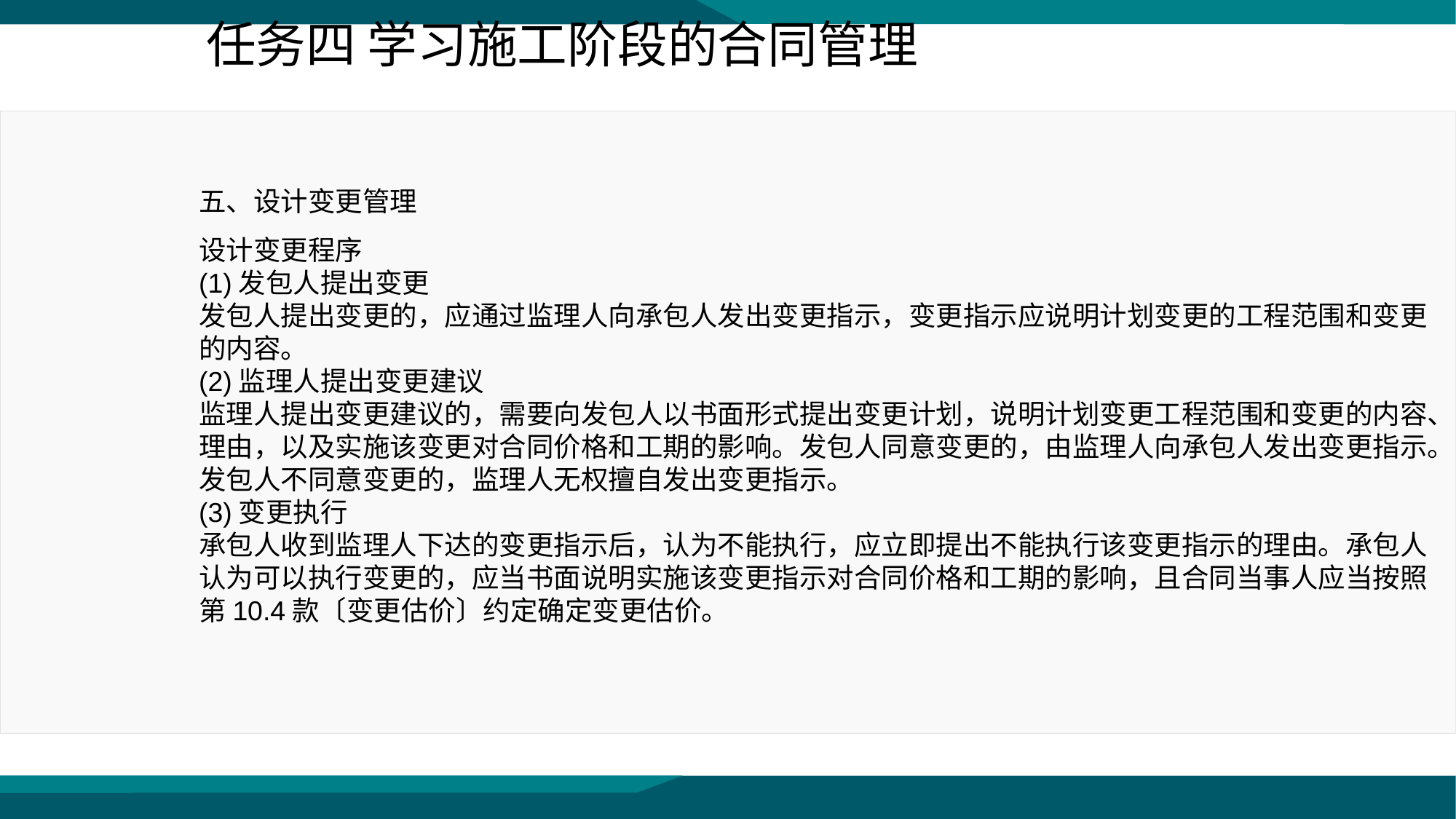

任务四 学习施工阶段的合同管理
五、设计变更管理
设计变更程序
(1)发包人提出变更
发包人提出变更的，应通过监理人向承包人发出变更指示，变更指示应说明计划变更的工程范围和变更的内容。
(2)监理人提出变更建议
监理人提出变更建议的，需要向发包人以书面形式提出变更计划，说明计划变更工程范围和变更的内容、理由，以及实施该变更对合同价格和工期的影响。发包人同意变更的，由监理人向承包人发出变更指示。发包人不同意变更的，监理人无权擅自发出变更指示。
(3)变更执行
承包人收到监理人下达的变更指示后，认为不能执行，应立即提出不能执行该变更指示的理由。承包人认为可以执行变更的，应当书面说明实施该变更指示对合同价格和工期的影响，且合同当事人应当按照第10.4款〔变更估价〕约定确定变更估价。